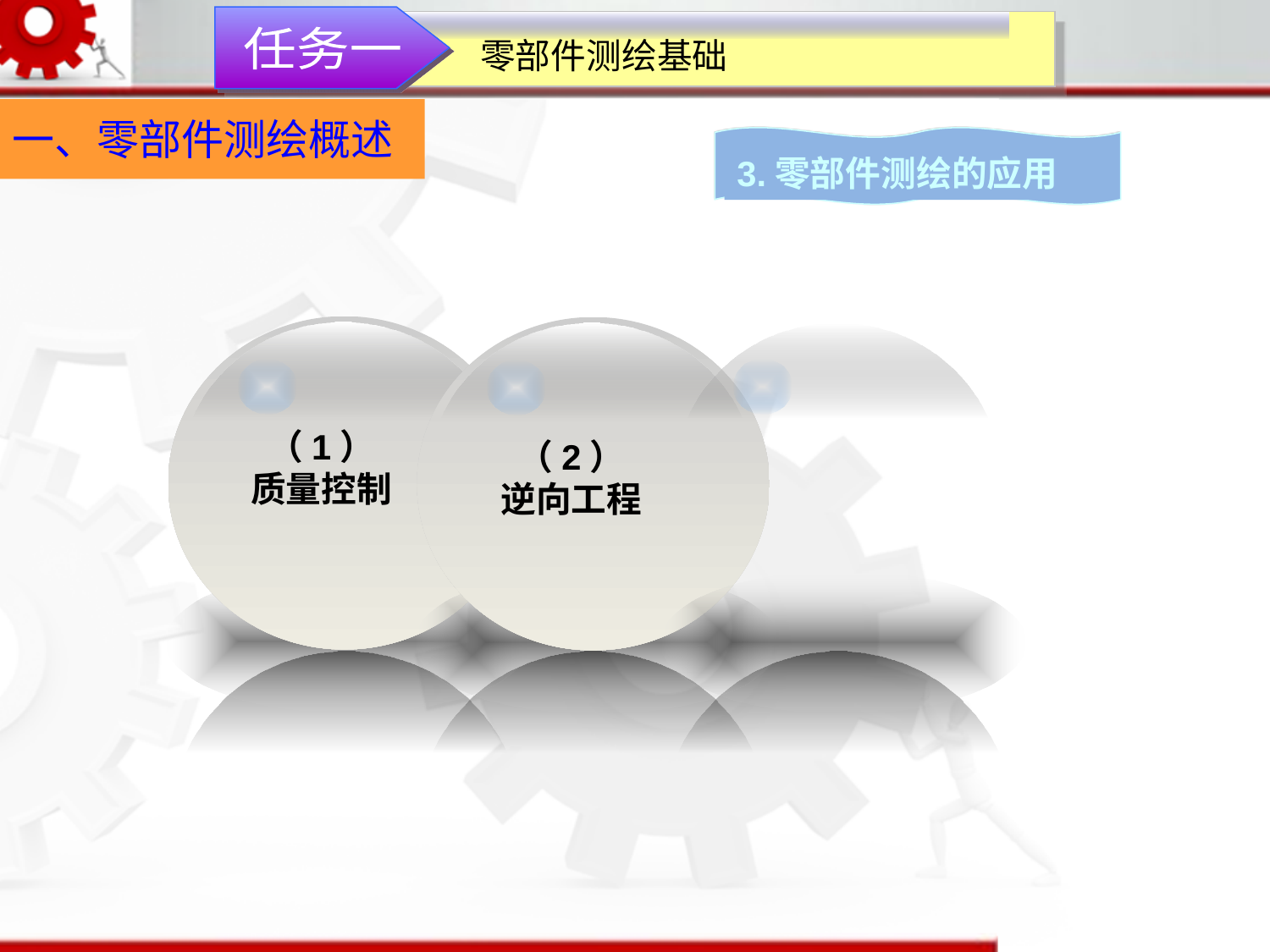

任务一
零部件测绘基础
一、零部件测绘概述

3.零部件测绘的应用

（1）
质量控制

（2）
逆向工程